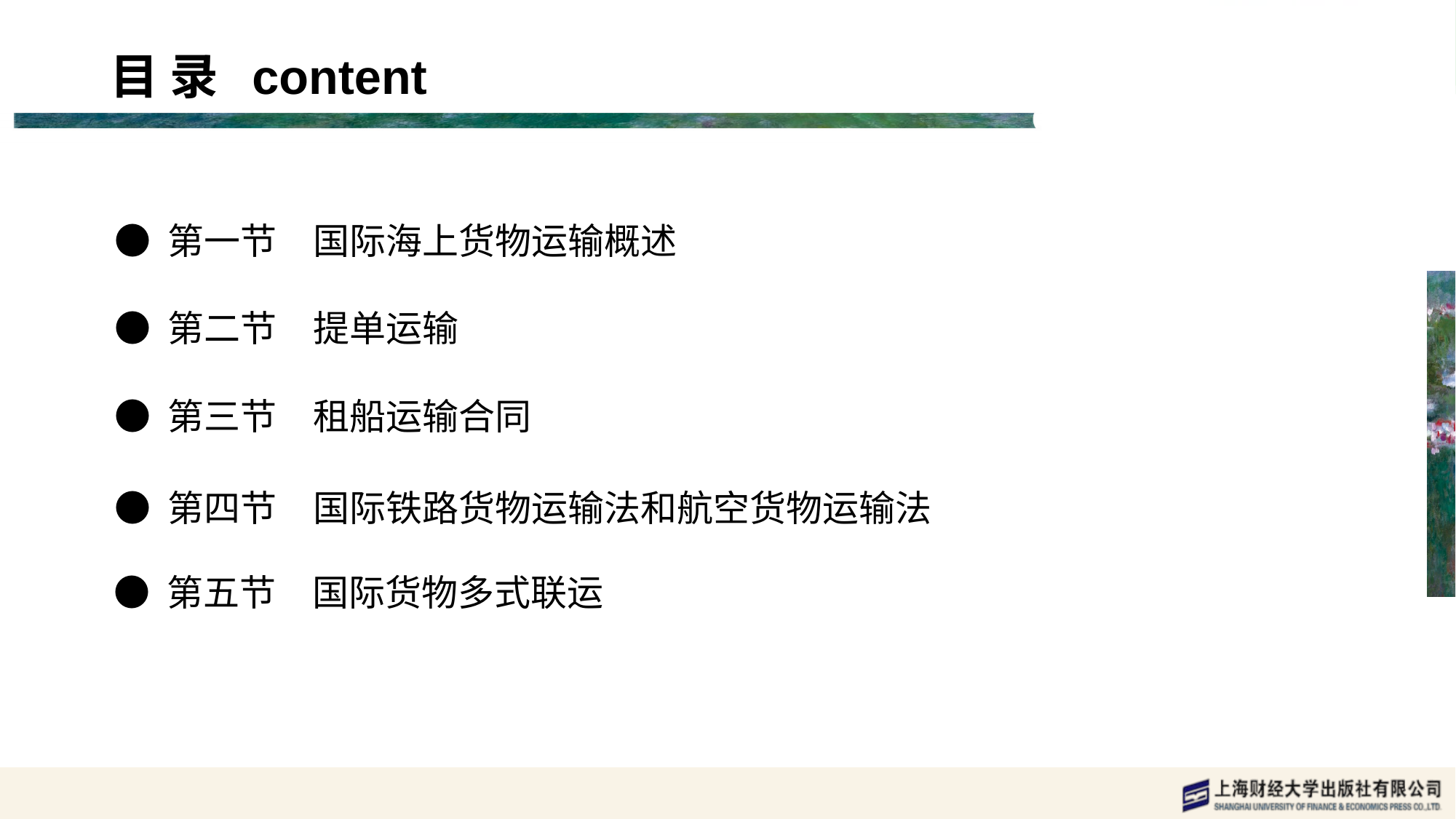

目 录  content
● 第一节　国际海上货物运输概述
● 第二节　提单运输
● 第三节　租船运输合同
● 第四节　国际铁路货物运输法和航空货物运输法
● 第五节　国际货物多式联运